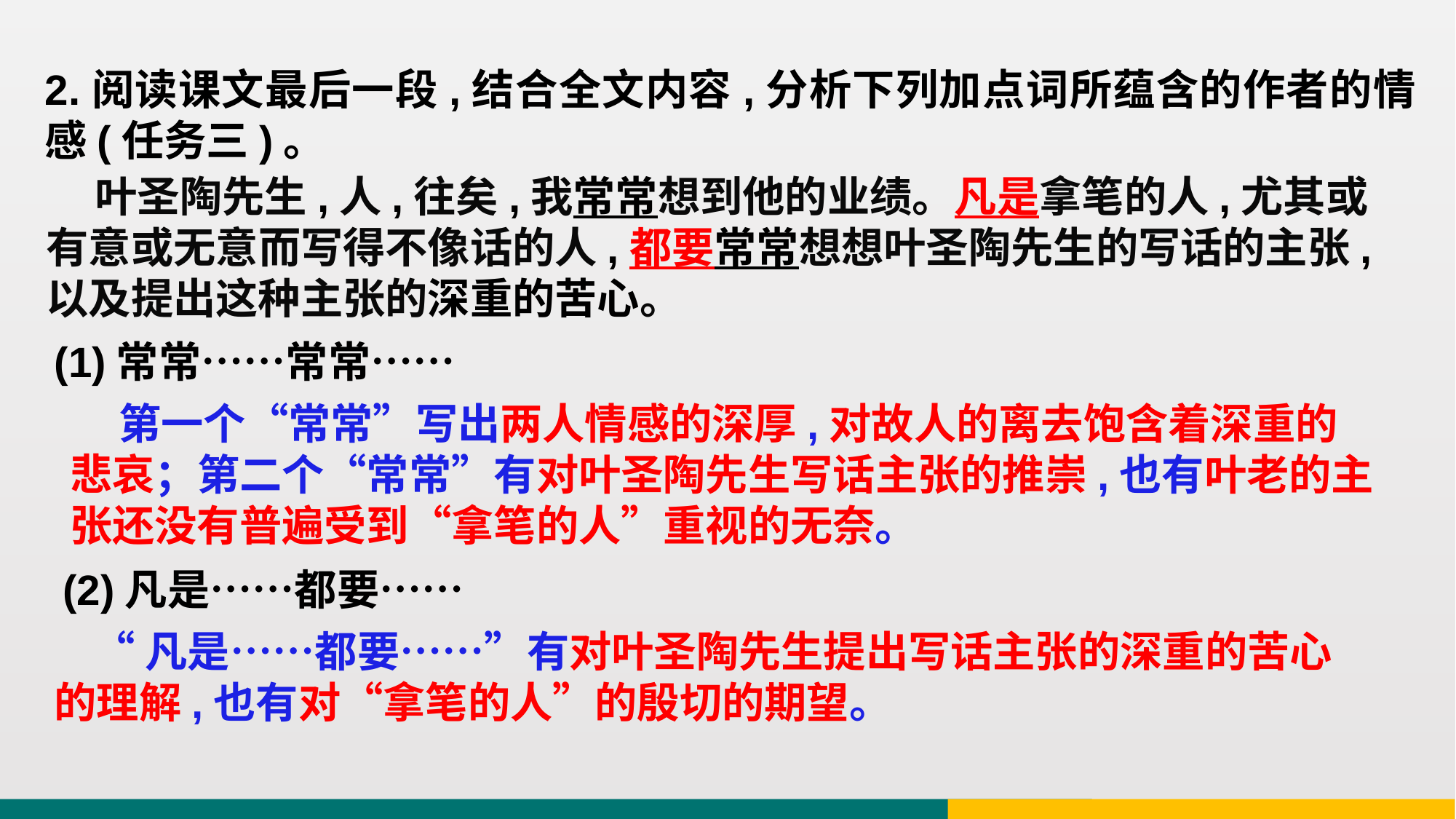

2.阅读课文最后一段,结合全文内容,分析下列加点词所蕴含的作者的情感(任务三)。
    叶圣陶先生,人,往矣,我常常想到他的业绩。凡是拿笔的人,尤其或有意或无意而写得不像话的人,都要常常想想叶圣陶先生的写话的主张,以及提出这种主张的深重的苦心。
(1)常常……常常……
    第一个“常常”写出两人情感的深厚,对故人的离去饱含着深重的悲哀；第二个“常常”有对叶圣陶先生写话主张的推崇,也有叶老的主张还没有普遍受到“拿笔的人”重视的无奈。
(2)凡是……都要……
    “凡是……都要……”有对叶圣陶先生提出写话主张的深重的苦心的理解,也有对“拿笔的人”的殷切的期望。